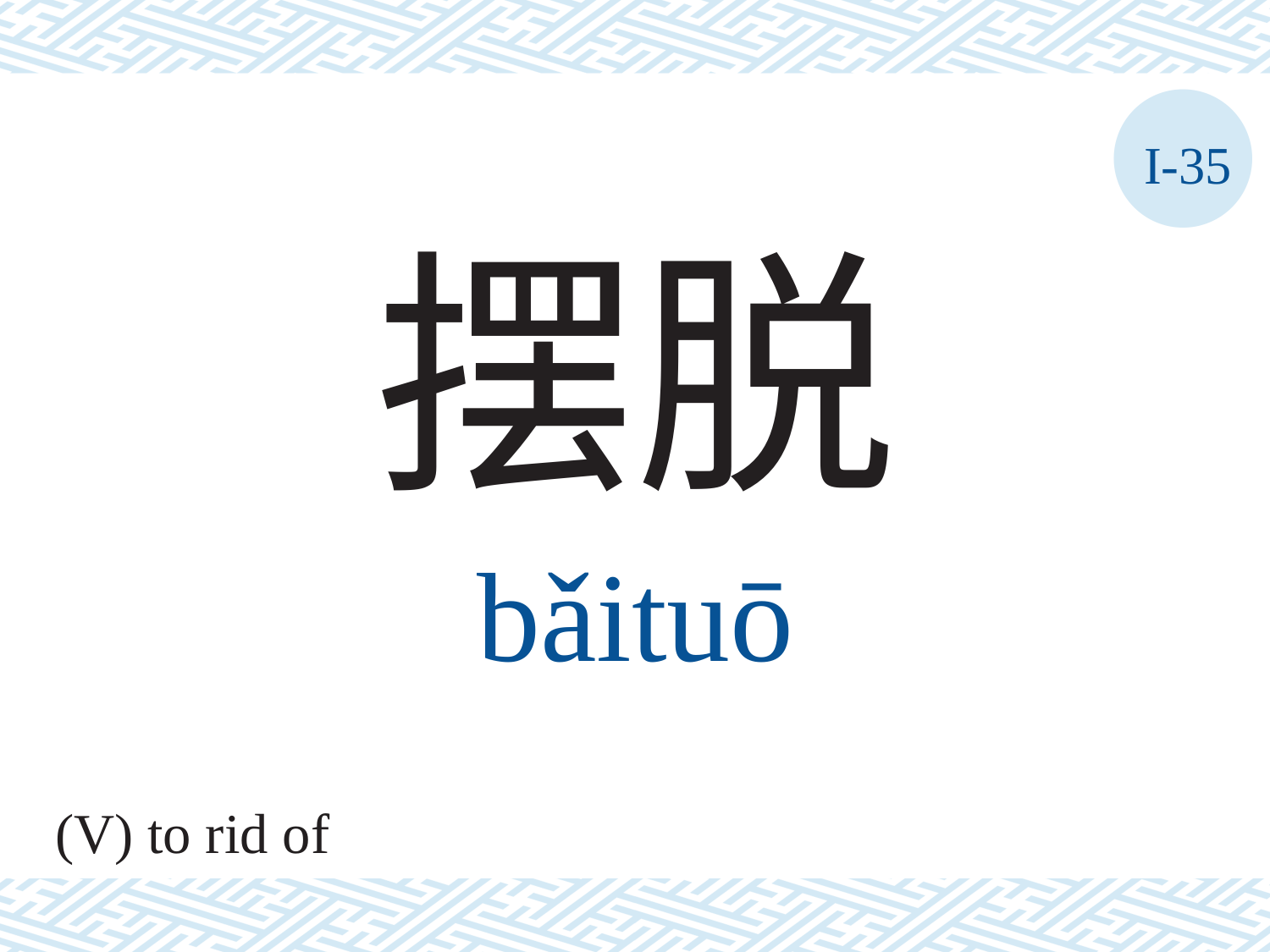

I-35
摆脱
bǎituō
(V) to rid of